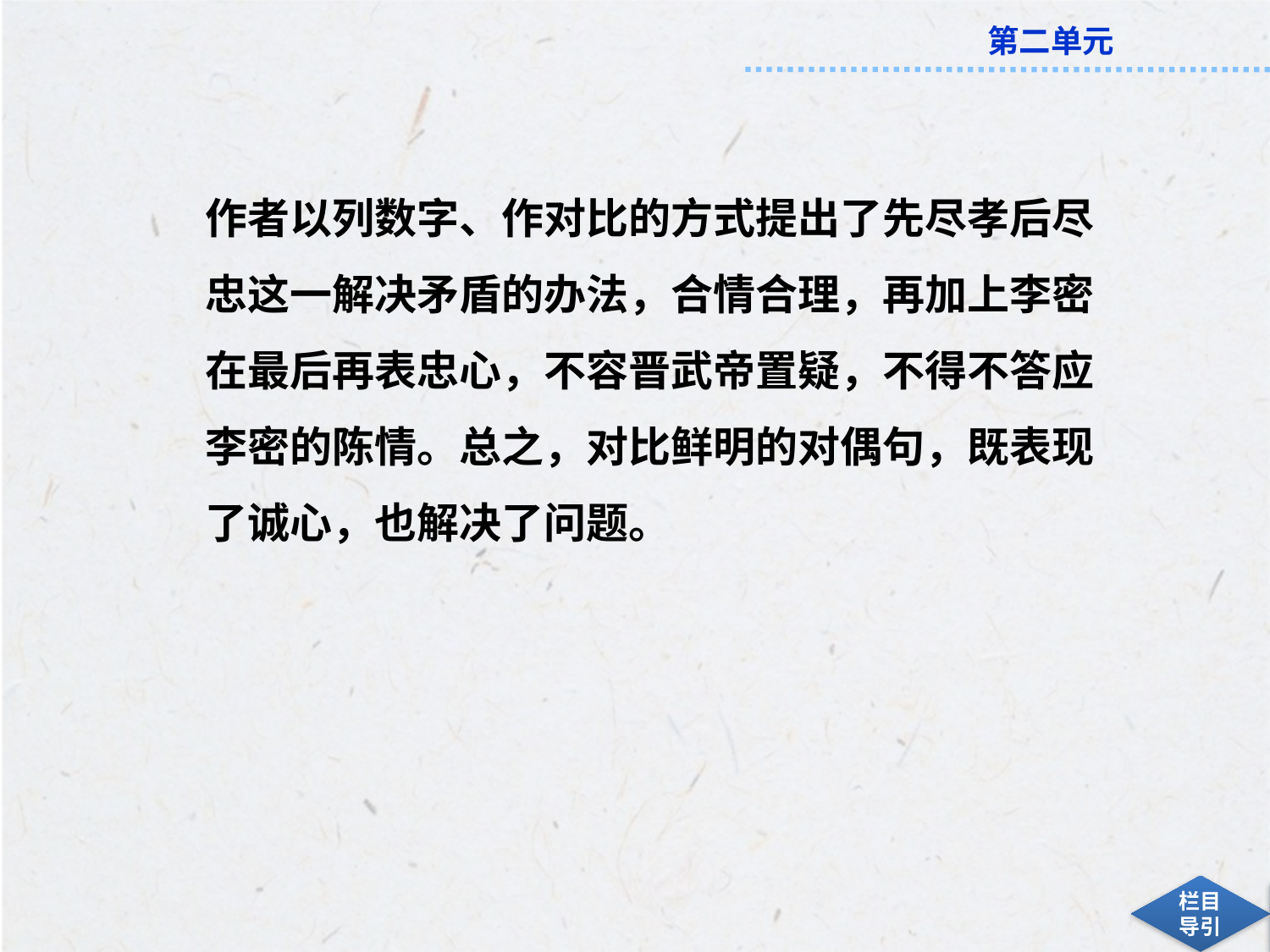

作者以列数字、作对比的方式提出了先尽孝后尽忠这一解决矛盾的办法，合情合理，再加上李密在最后再表忠心，不容晋武帝置疑，不得不答应李密的陈情。总之，对比鲜明的对偶句，既表现了诚心，也解决了问题。